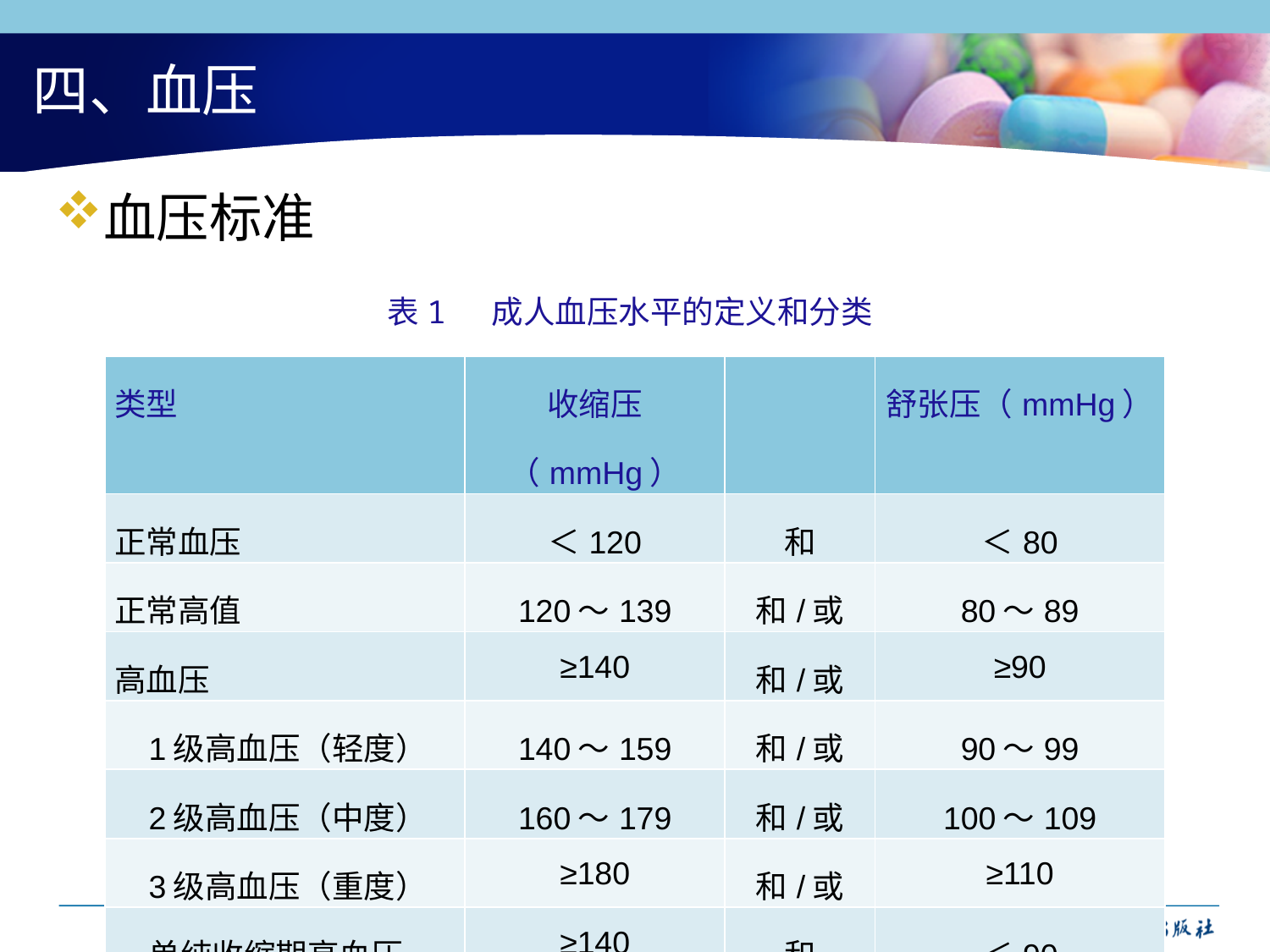

# 四、血压
血压标准
表1  成人血压水平的定义和分类
| 类型 | 收缩压（mmHg） |  | 舒张压（mmHg） |
| --- | --- | --- | --- |
| 正常血压 | ＜120 | 和 | ＜80 |
| 正常高值 | 120～139 | 和/或 | 80～89 |
| 高血压 | ≥140 | 和/或 | ≥90 |
| 1级高血压（轻度） | 140～159 | 和/或 | 90～99 |
| 2级高血压（中度） | 160～179 | 和/或 | 100～109 |
| 3级高血压（重度） | ≥180 | 和/或 | ≥110 |
| 单纯收缩期高血压 | ≥140 | 和 | ＜90 |